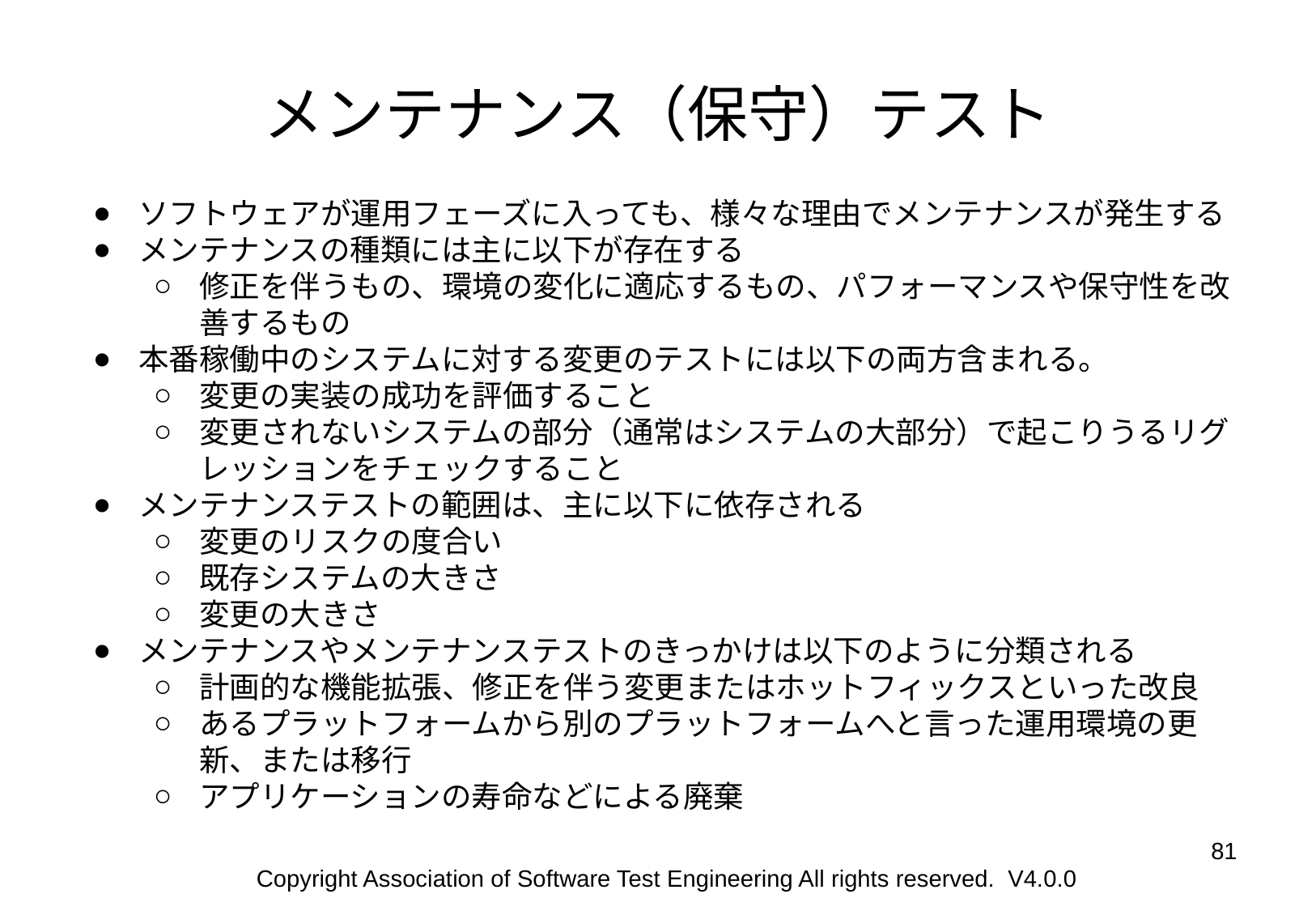

# メンテナンス（保守）テスト
ソフトウェアが運用フェーズに入っても、様々な理由でメンテナンスが発生する
メンテナンスの種類には主に以下が存在する
修正を伴うもの、環境の変化に適応するもの、パフォーマンスや保守性を改善するもの
本番稼働中のシステムに対する変更のテストには以下の両方含まれる。
変更の実装の成功を評価すること
変更されないシステムの部分（通常はシステムの大部分）で起こりうるリグレッションをチェックすること
メンテナンステストの範囲は、主に以下に依存される
変更のリスクの度合い
既存システムの大きさ
変更の大きさ
メンテナンスやメンテナンステストのきっかけは以下のように分類される
計画的な機能拡張、修正を伴う変更またはホットフィックスといった改良
あるプラットフォームから別のプラットフォームへと言った運用環境の更新、または移行
アプリケーションの寿命などによる廃棄
81
Copyright Association of Software Test Engineering All rights reserved.  V4.0.0